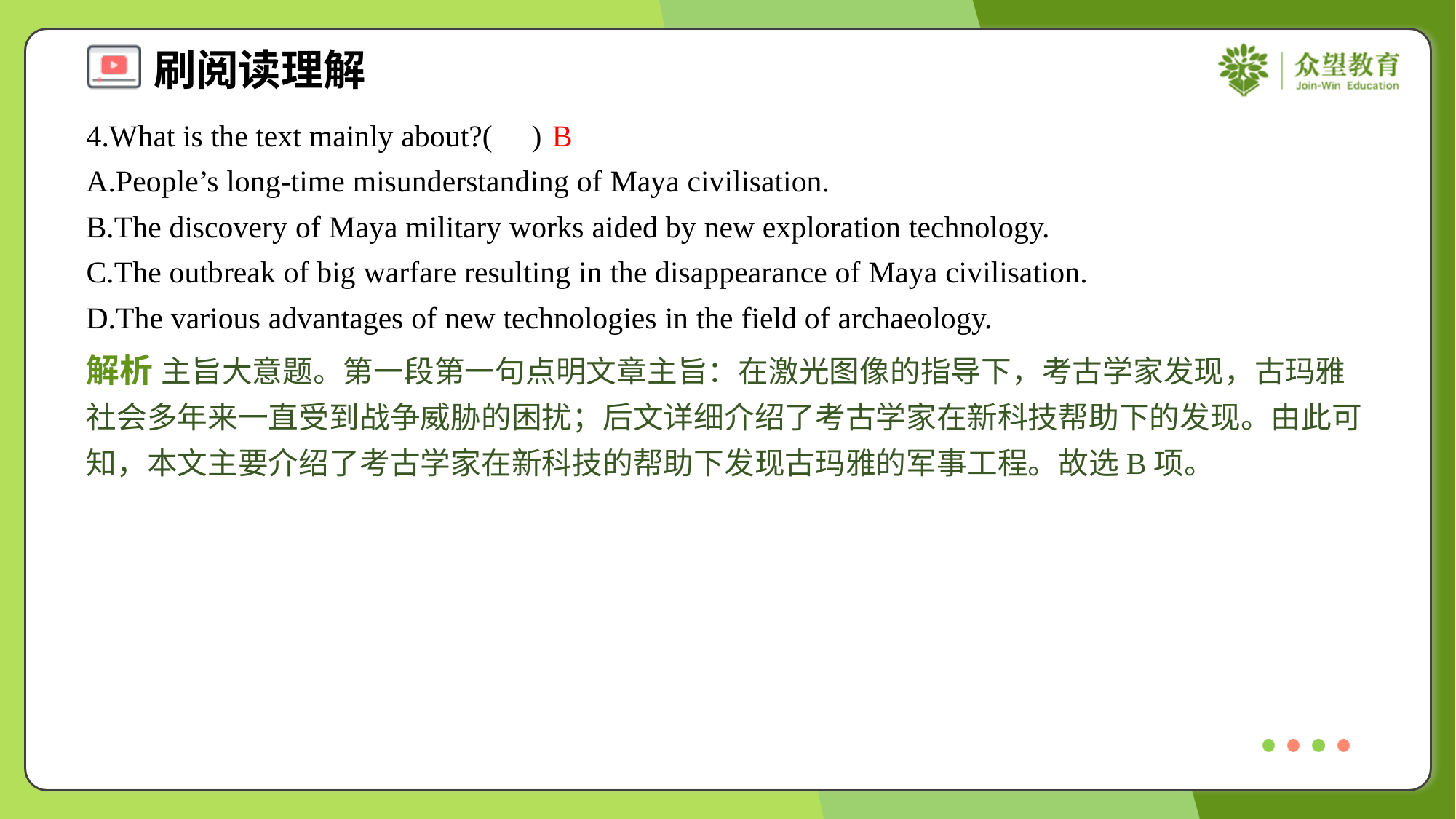

4.What is the text mainly about?(     )
B
A.People’s long-time misunderstanding of Maya civilisation.
B.The discovery of Maya military works aided by new exploration technology.
C.The outbreak of big warfare resulting in the disappearance of Maya civilisation.
D.The various advantages of new technologies in the field of archaeology.
解析 主旨大意题。第一段第一句点明文章主旨：在激光图像的指导下，考古学家发现，古玛雅社会多年来一直受到战争威胁的困扰；后文详细介绍了考古学家在新科技帮助下的发现。由此可知，本文主要介绍了考古学家在新科技的帮助下发现古玛雅的军事工程。故选B项。